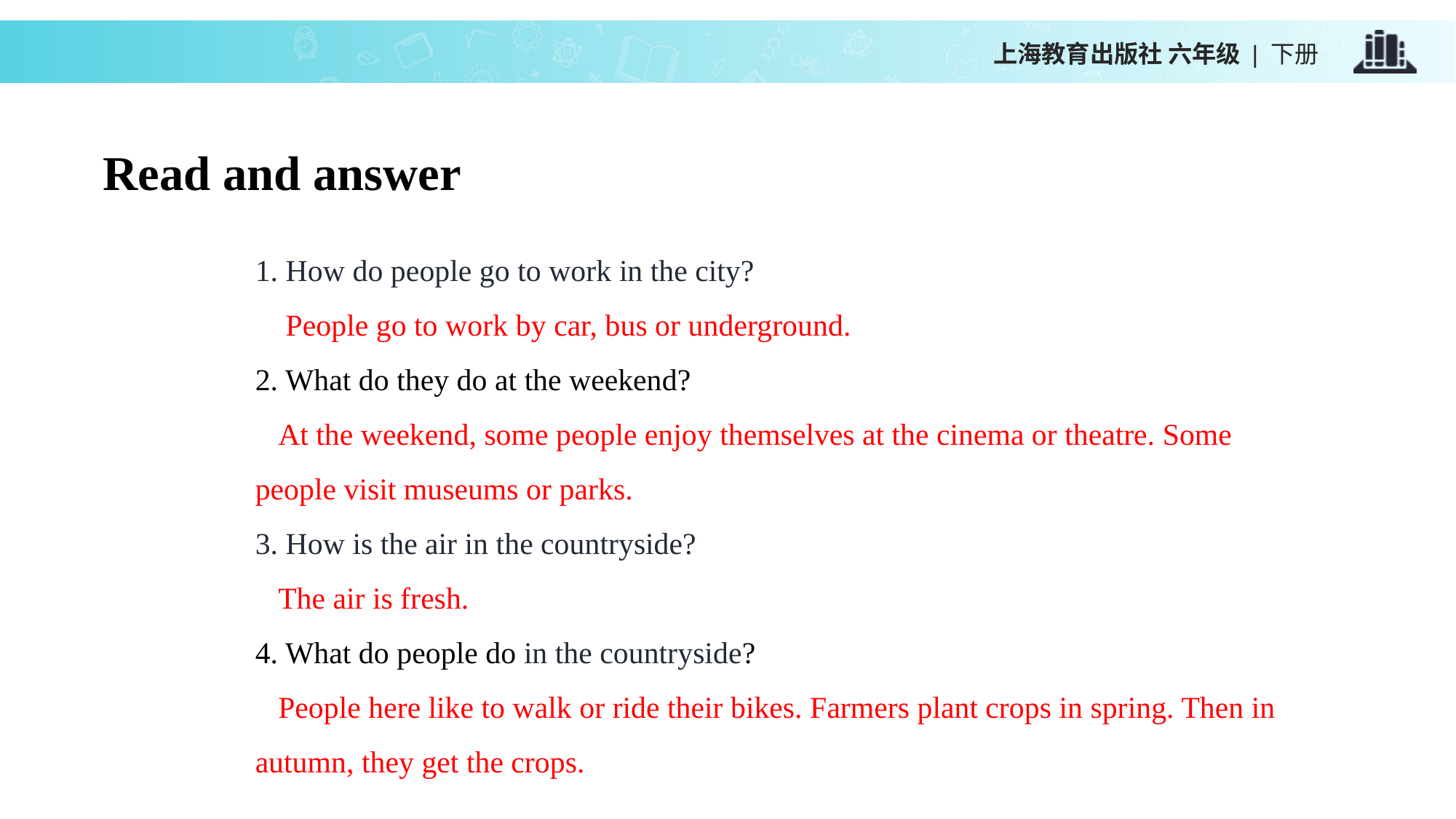

上海教育出版社 六年级 | 下册
Read and answer

1. How do people go to work in the city?
    People go to work by car, bus or underground.
2. What do they do at the weekend?
   At the weekend, some people enjoy themselves at the cinema or theatre. Some people visit museums or parks.
3. How is the air in the countryside?
   The air is fresh.
4. What do people do in the countryside?
   People here like to walk or ride their bikes. Farmers plant crops in spring. Then in autumn, they get the crops.